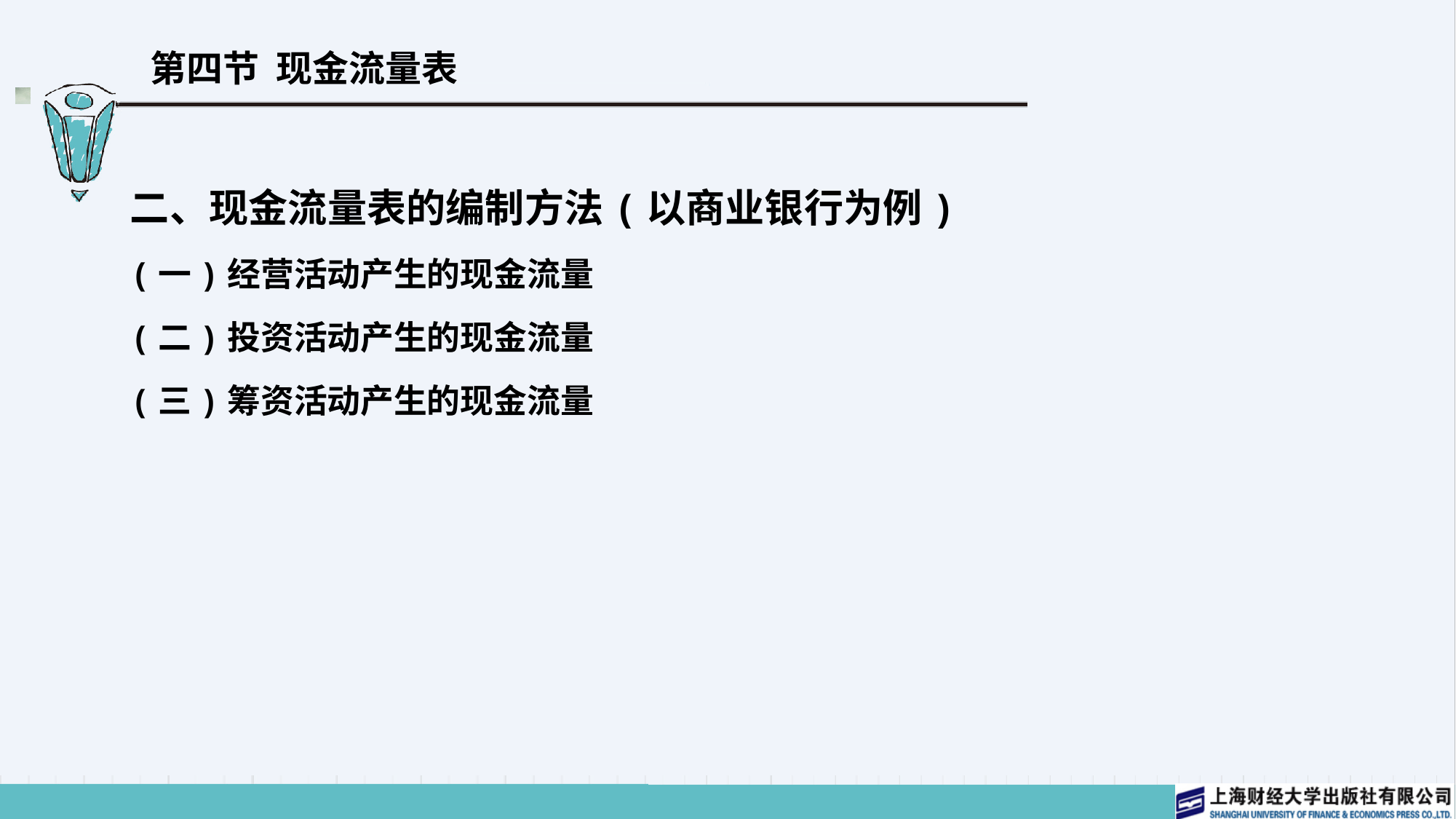

# 第四节  现金流量表
二、现金流量表的编制方法(以商业银行为例)
(一)经营活动产生的现金流量
(二)投资活动产生的现金流量
(三)筹资活动产生的现金流量